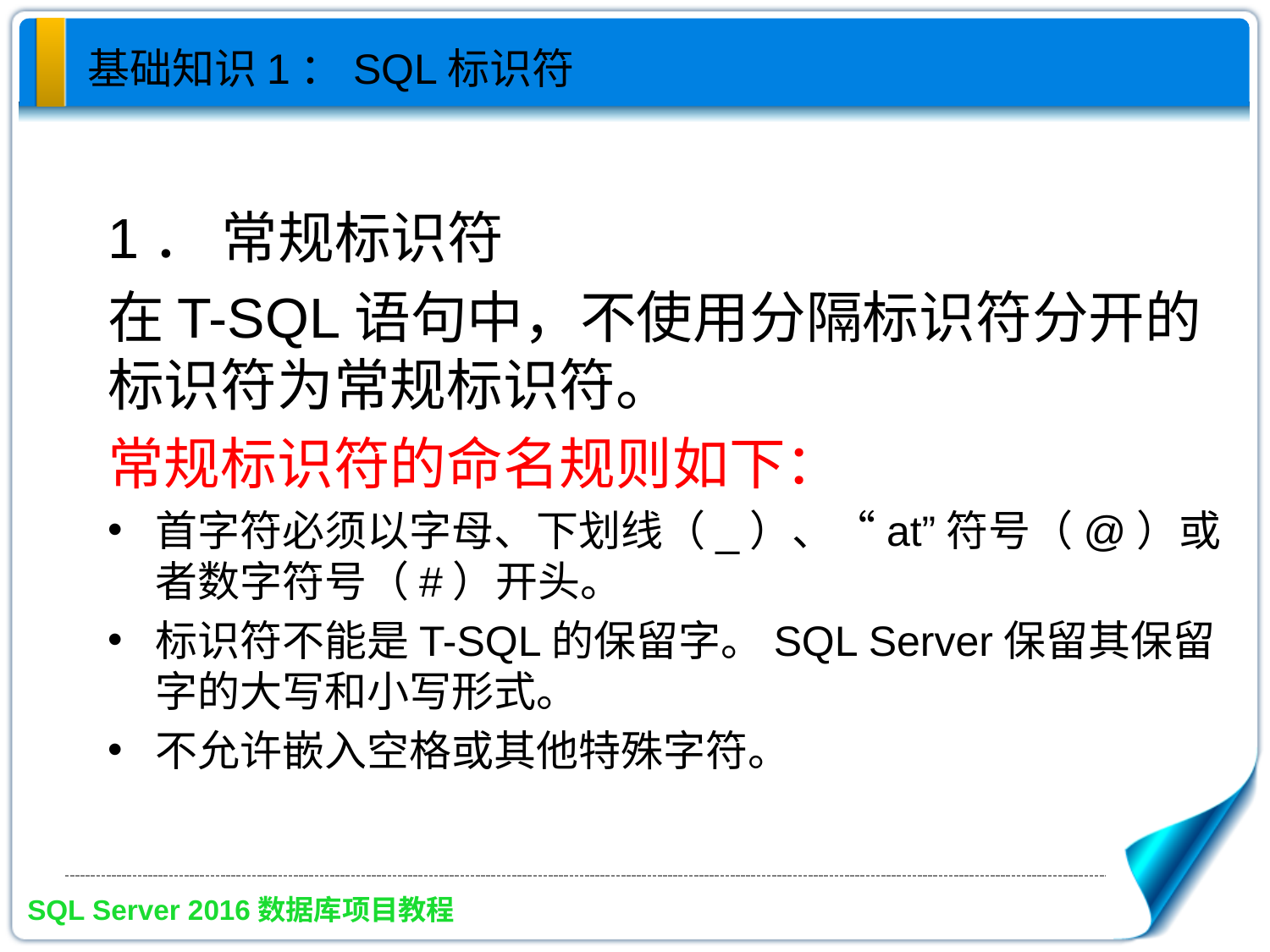

基础知识1：SQL标识符
1． 常规标识符
在T-SQL语句中，不使用分隔标识符分开的标识符为常规标识符。
常规标识符的命名规则如下：
首字符必须以字母、下划线（_）、“at”符号（@）或者数字符号（#）开头。
标识符不能是T-SQL的保留字。SQL Server保留其保留字的大写和小写形式。
不允许嵌入空格或其他特殊字符。